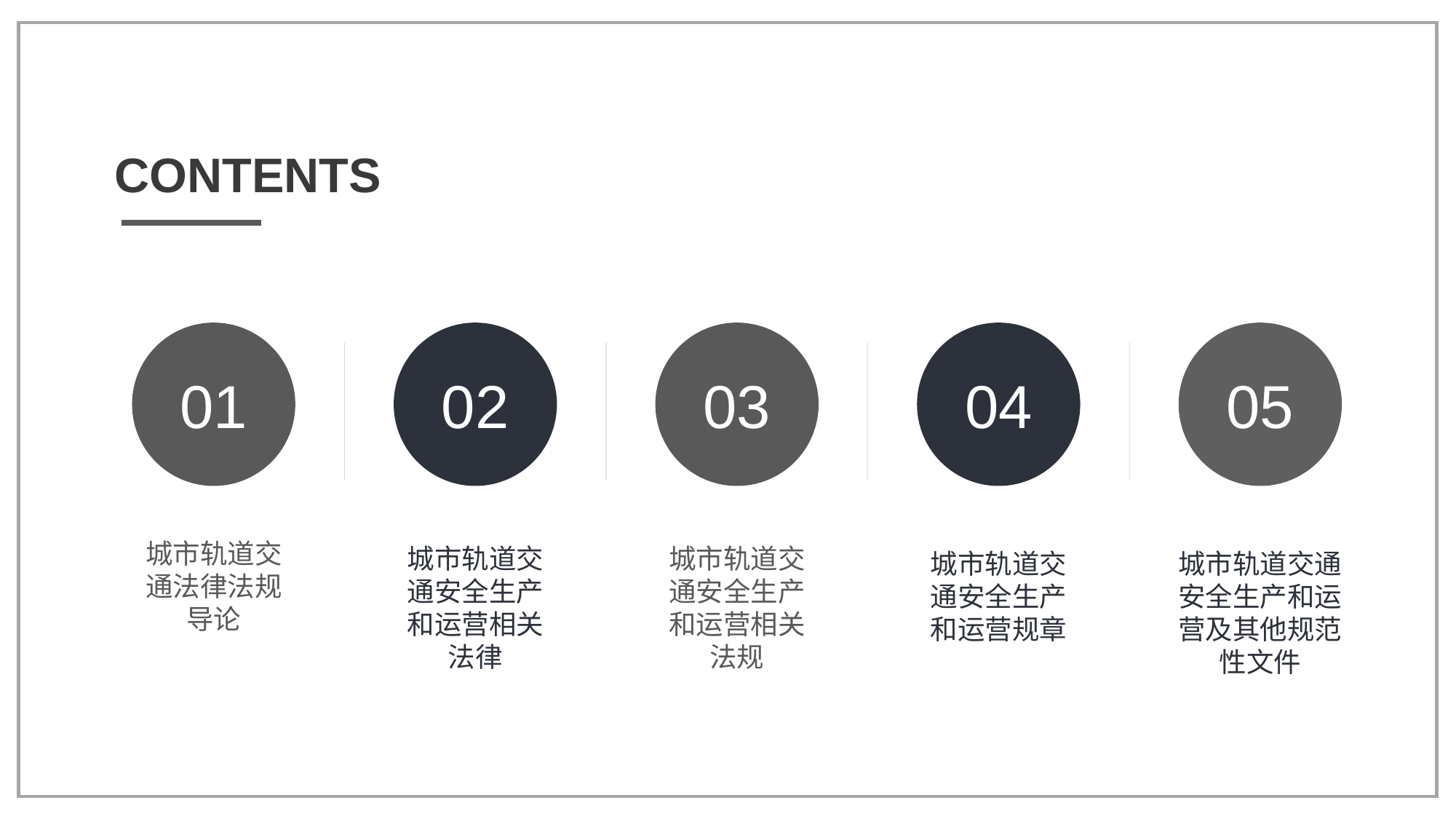

CONTENTS
01
城市轨道交通法律法规导论
02
城市轨道交通安全生产和运营相关法律
03
城市轨道交通安全生产和运营相关法规
04
城市轨道交通安全生产和运营规章
05
城市轨道交通安全生产和运营及其他规范性文件